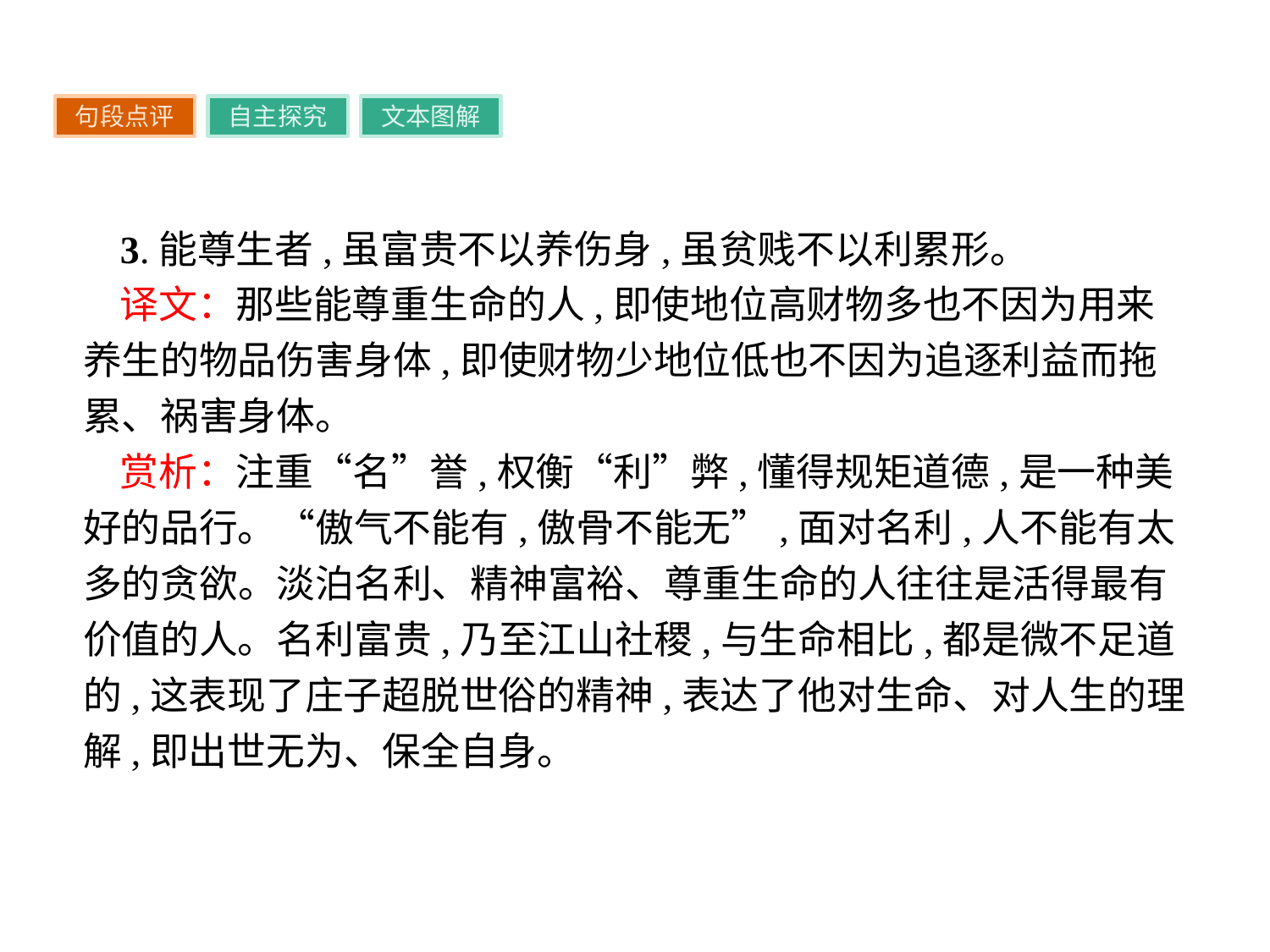

句段点评
自主探究
文本图解
3.能尊生者,虽富贵不以养伤身,虽贫贱不以利累形。
译文：那些能尊重生命的人,即使地位高财物多也不因为用来养生的物品伤害身体,即使财物少地位低也不因为追逐利益而拖累、祸害身体。
赏析：注重“名”誉,权衡“利”弊,懂得规矩道德,是一种美好的品行。“傲气不能有,傲骨不能无”,面对名利,人不能有太多的贪欲。淡泊名利、精神富裕、尊重生命的人往往是活得最有价值的人。名利富贵,乃至江山社稷,与生命相比,都是微不足道的,这表现了庄子超脱世俗的精神,表达了他对生命、对人生的理解,即出世无为、保全自身。